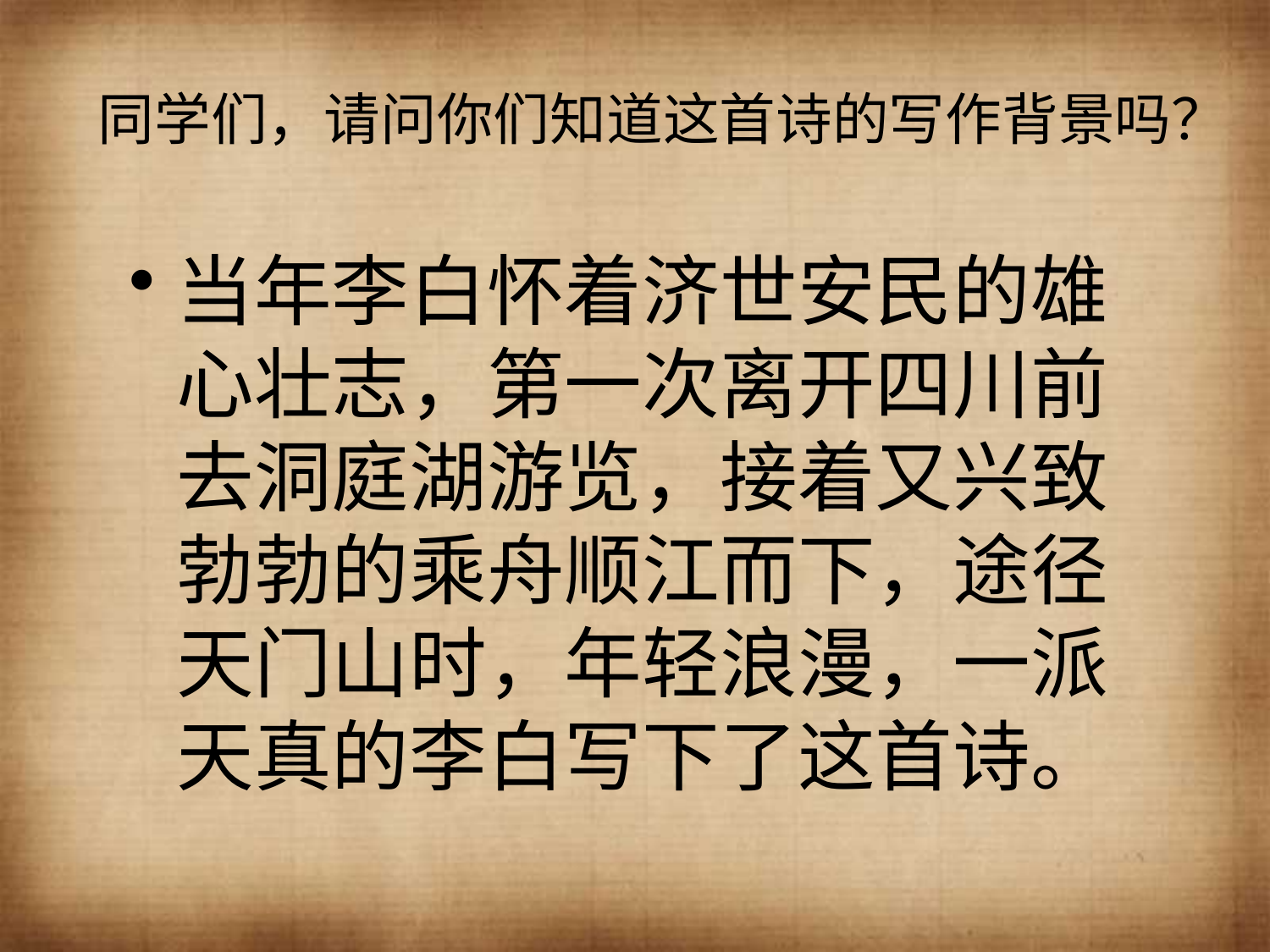

# 同学们，请问你们知道这首诗的写作背景吗？
当年李白怀着济世安民的雄心壮志，第一次离开四川前去洞庭湖游览，接着又兴致勃勃的乘舟顺江而下，途径天门山时，年轻浪漫，一派天真的李白写下了这首诗。